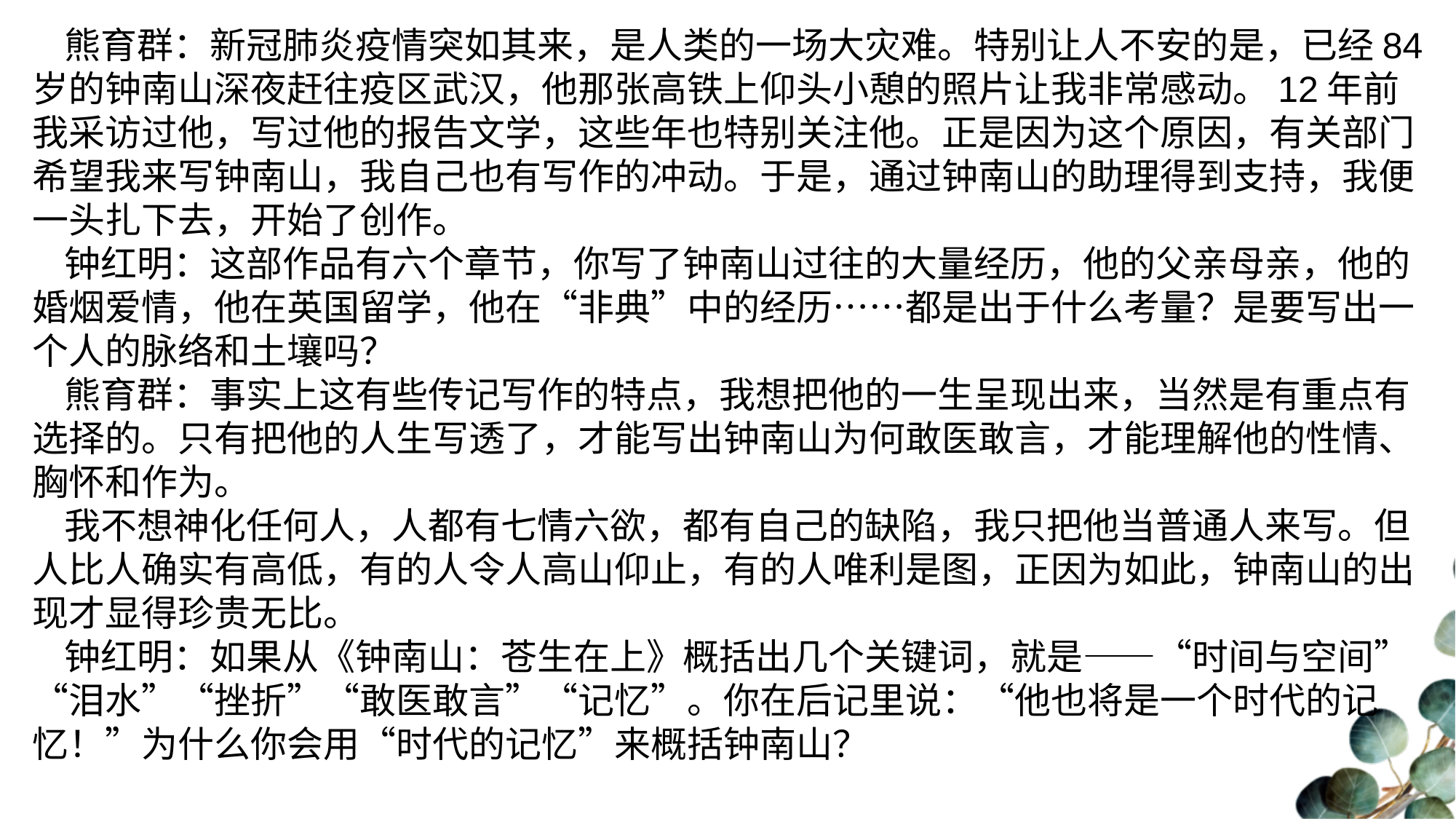

熊育群：新冠肺炎疫情突如其来，是人类的一场大灾难。特别让人不安的是，已经84岁的钟南山深夜赶往疫区武汉，他那张高铁上仰头小憩的照片让我非常感动。12年前我采访过他，写过他的报告文学，这些年也特别关注他。正是因为这个原因，有关部门希望我来写钟南山，我自己也有写作的冲动。于是，通过钟南山的助理得到支持，我便一头扎下去，开始了创作。
钟红明：这部作品有六个章节，你写了钟南山过往的大量经历，他的父亲母亲，他的婚烟爱情，他在英国留学，他在“非典”中的经历……都是出于什么考量？是要写出一个人的脉络和土壤吗？
熊育群：事实上这有些传记写作的特点，我想把他的一生呈现出来，当然是有重点有选择的。只有把他的人生写透了，才能写出钟南山为何敢医敢言，才能理解他的性情、胸怀和作为。
我不想神化任何人，人都有七情六欲，都有自己的缺陷，我只把他当普通人来写。但人比人确实有高低，有的人令人高山仰止，有的人唯利是图，正因为如此，钟南山的出现才显得珍贵无比。
钟红明：如果从《钟南山：苍生在上》概括出几个关键词，就是——“时间与空间”“泪水”“挫折”“敢医敢言”“记忆”。你在后记里说：“他也将是一个时代的记忆！”为什么你会用“时代的记忆”来概括钟南山？